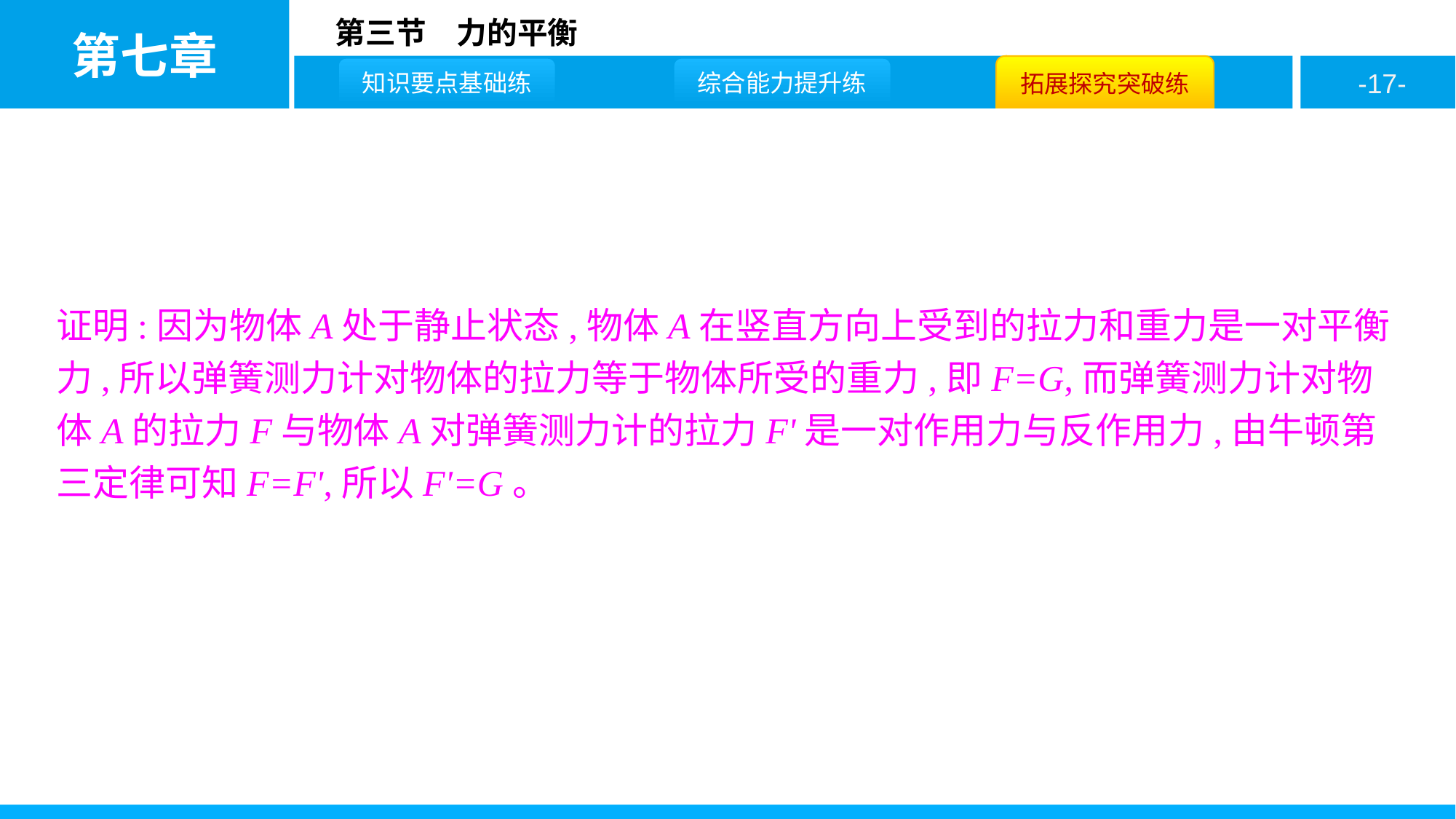

证明:因为物体A处于静止状态,物体A在竖直方向上受到的拉力和重力是一对平衡力,所以弹簧测力计对物体的拉力等于物体所受的重力,即F=G,而弹簧测力计对物体A的拉力F与物体A对弹簧测力计的拉力F'是一对作用力与反作用力,由牛顿第三定律可知F=F',所以F'=G。